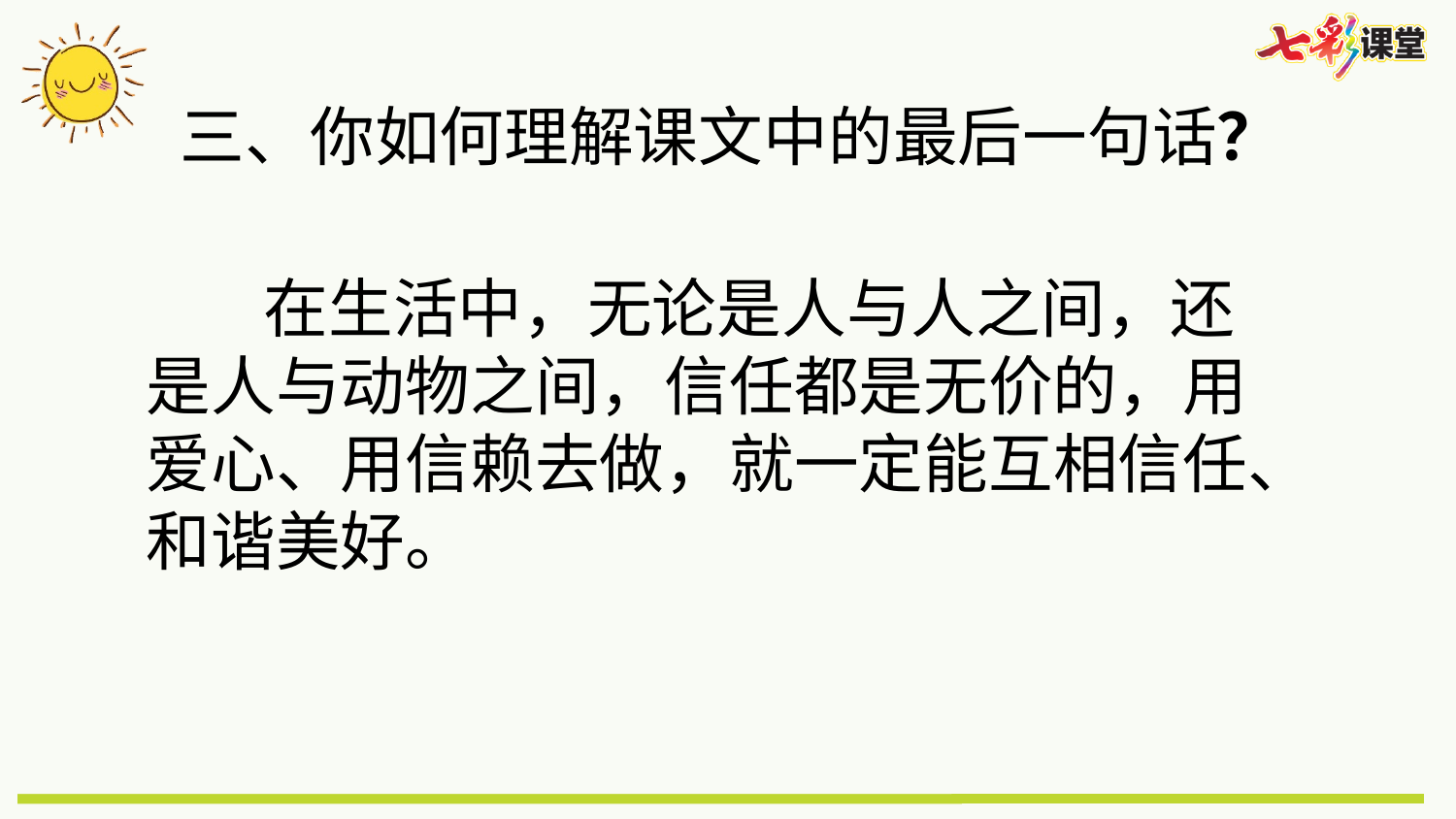

三、你如何理解课文中的最后一句话？
       在生活中，无论是人与人之间，还是人与动物之间，信任都是无价的，用爱心、用信赖去做，就一定能互相信任、和谐美好。